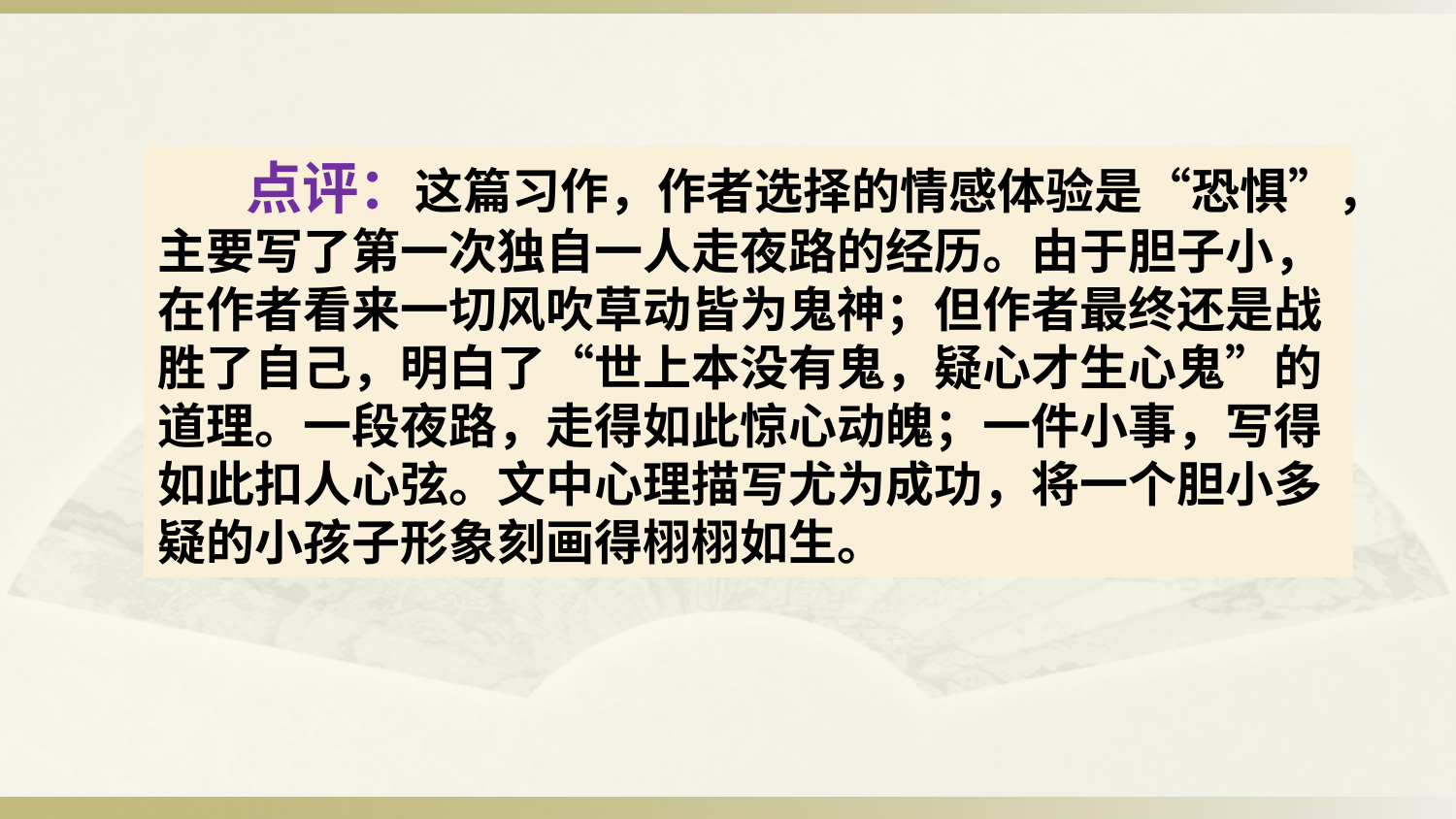

点评：这篇习作，作者选择的情感体验是“恐惧”，主要写了第一次独自一人走夜路的经历。由于胆子小，在作者看来一切风吹草动皆为鬼神；但作者最终还是战胜了自己，明白了“世上本没有鬼，疑心才生心鬼”的道理。一段夜路，走得如此惊心动魄；一件小事，写得如此扣人心弦。文中心理描写尤为成功，将一个胆小多疑的小孩子形象刻画得栩栩如生。